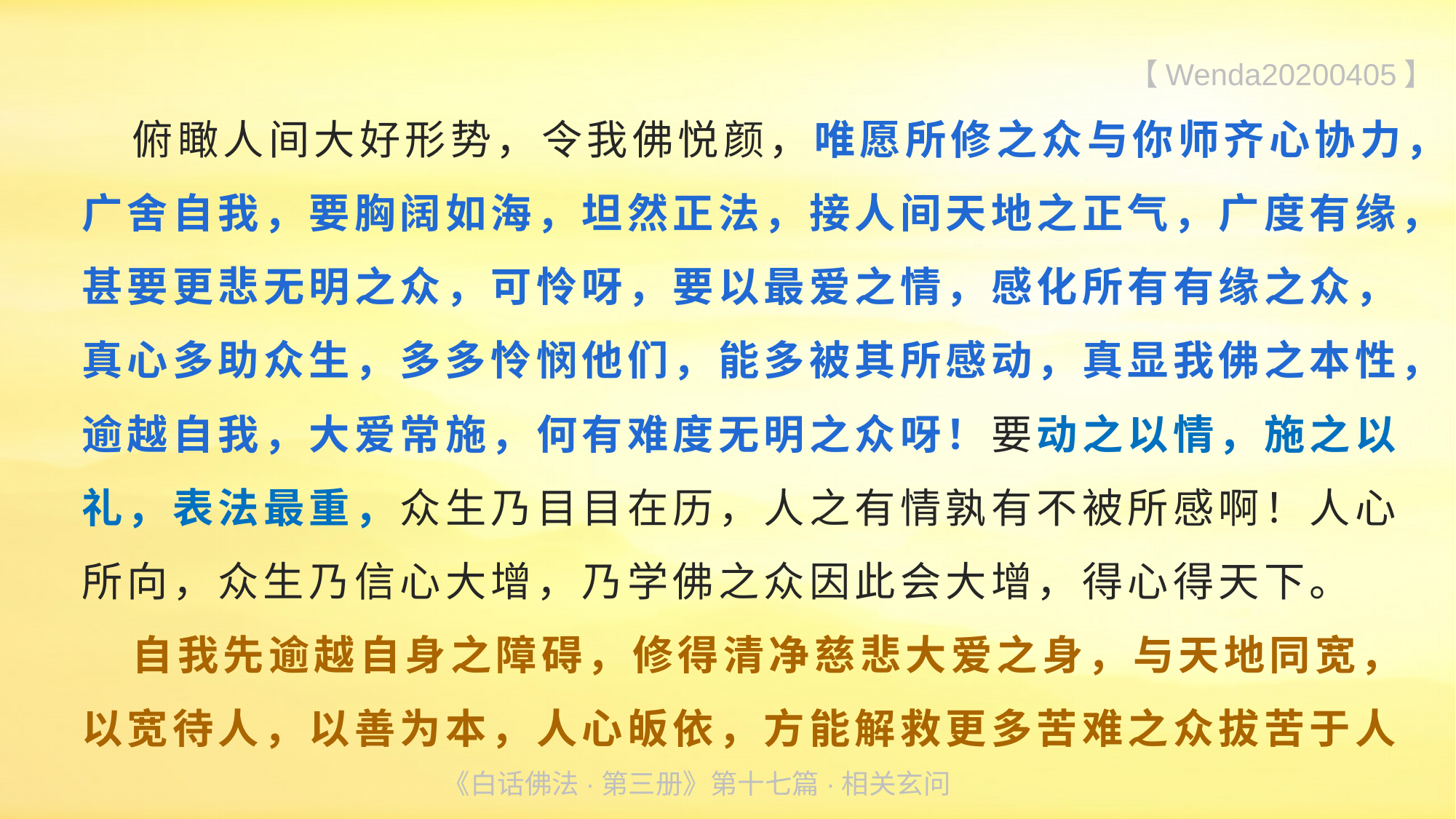

【Wenda20200405】
   俯瞰人间大好形势，令我佛悦颜，唯愿所修之众与你师齐心协力，广舍自我，要胸阔如海，坦然正法，接人间天地之正气，广度有缘，甚要更悲无明之众，可怜呀，要以最爱之情，感化所有有缘之众，真心多助众生，多多怜悯他们，能多被其所感动，真显我佛之本性，逾越自我，大爱常施，何有难度无明之众呀！要动之以情，施之以礼，表法最重，众生乃目目在历，人之有情孰有不被所感啊！人心所向，众生乃信心大增，乃学佛之众因此会大增，得心得天下。
   自我先逾越自身之障碍，修得清净慈悲大爱之身，与天地同宽，以宽待人，以善为本，人心皈依，方能解救更多苦难之众拔苦于人
《白话佛法·第三册》第十七篇·相关玄问